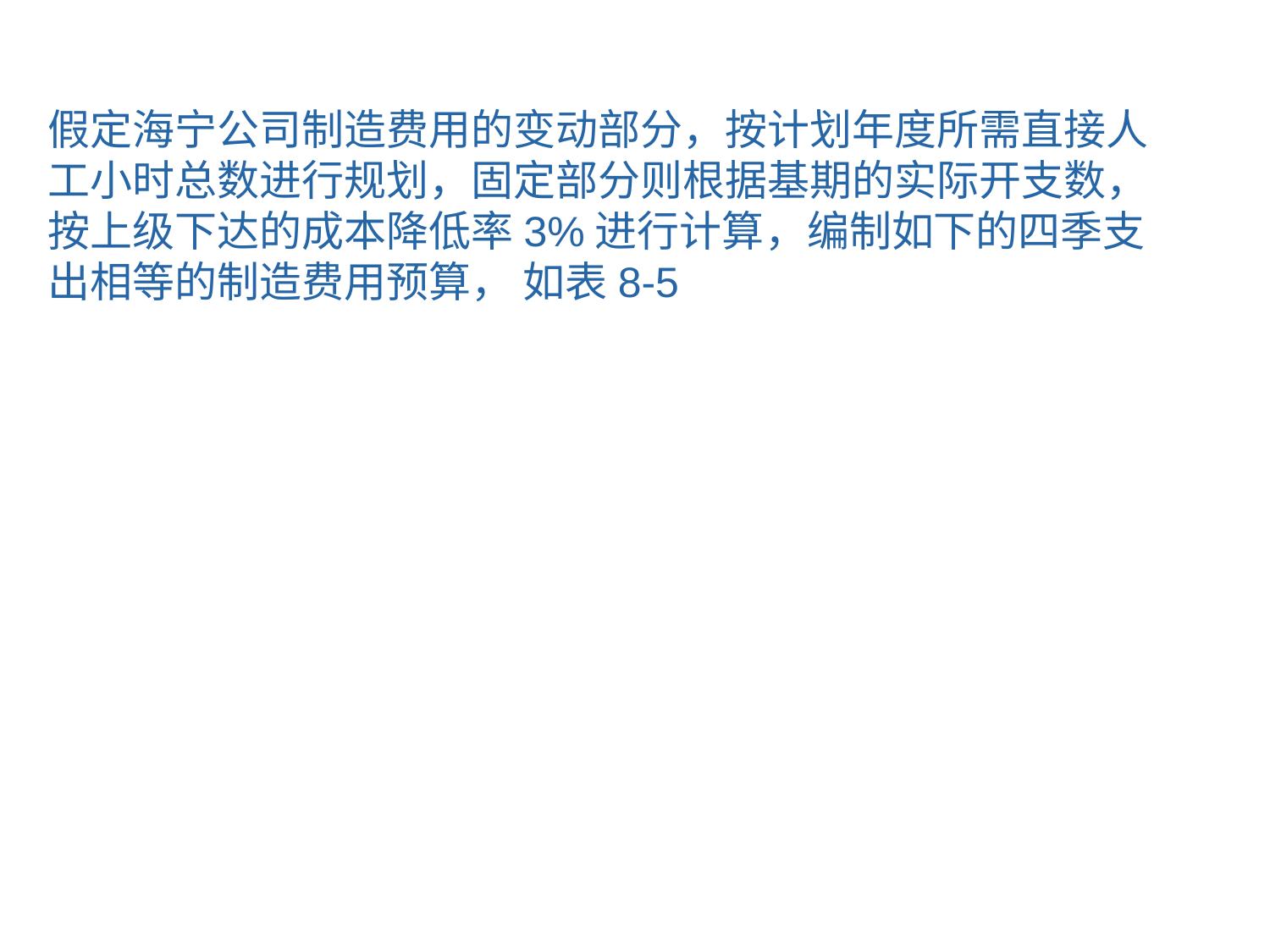

假定海宁公司制造费用的变动部分，按计划年度所需直接人工小时总数进行规划，固定部分则根据基期的实际开支数，按上级下达的成本降低率3%进行计算，编制如下的四季支出相等的制造费用预算， 如表8-5